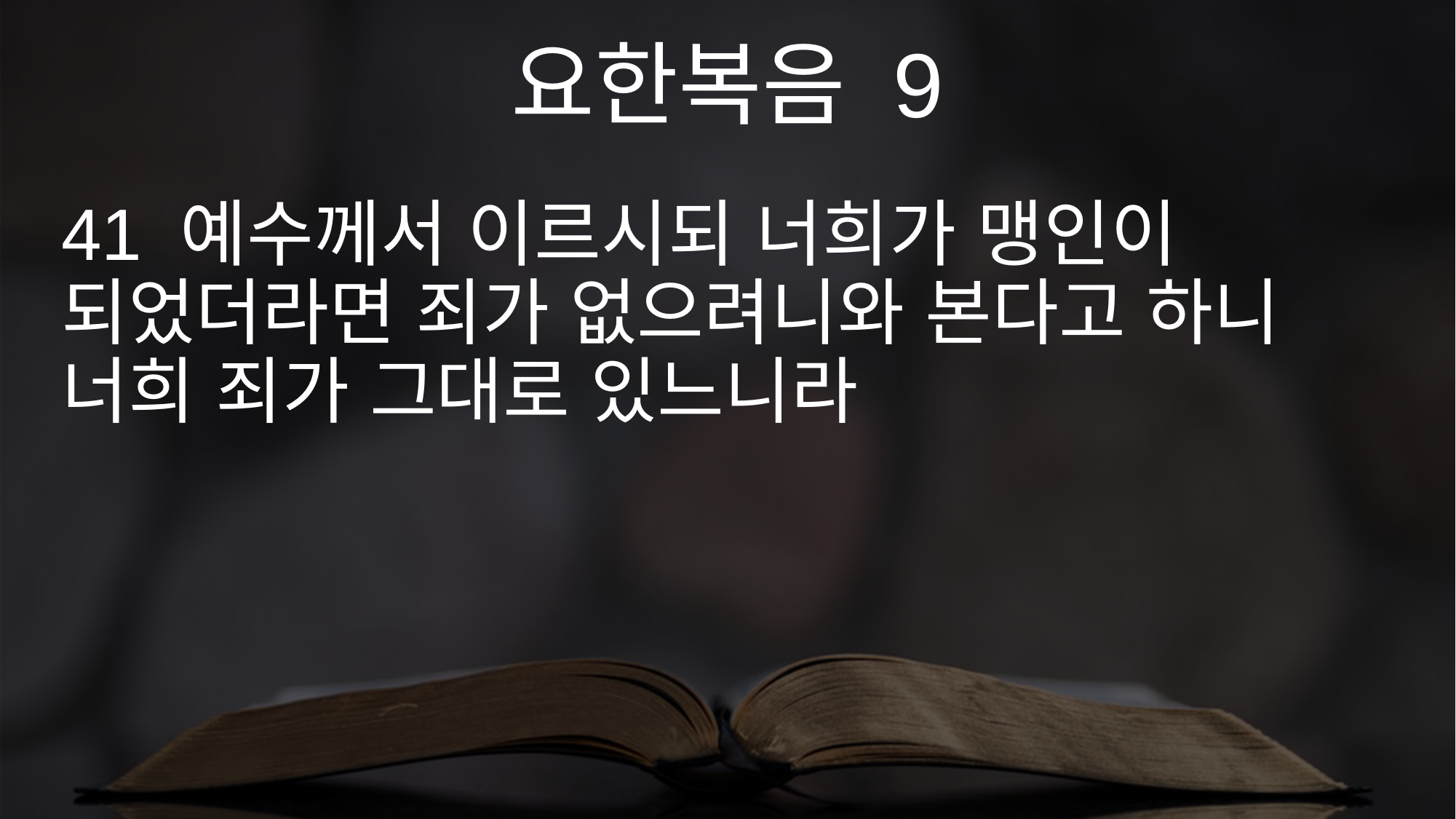

요한복음 9
41 예수께서 이르시되 너희가 맹인이 되었더라면 죄가 없으려니와 본다고 하니 너희 죄가 그대로 있느니라